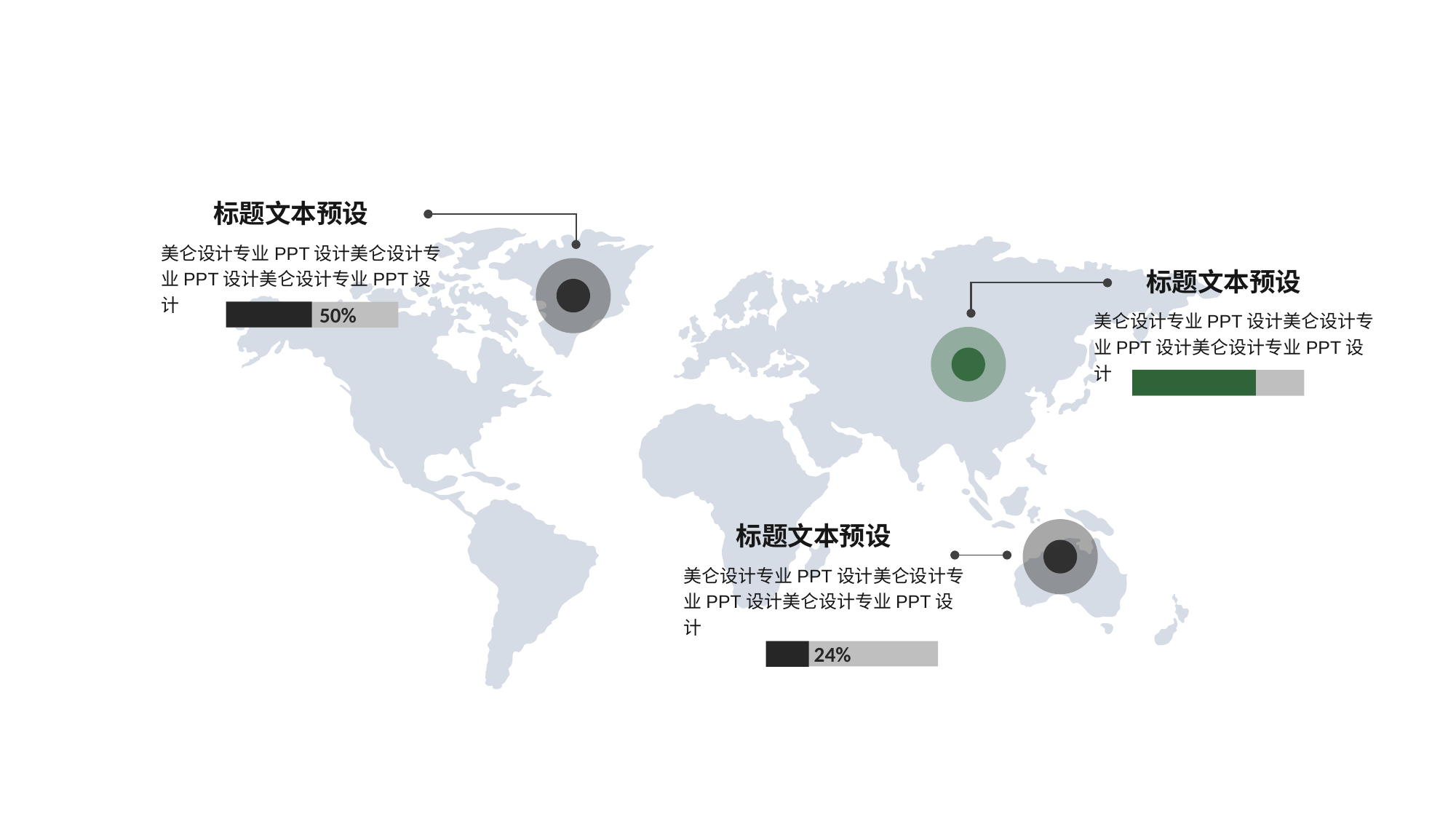

标题文本预设
50%

美仑设计专业PPT设计美仑设计专业PPT设计美仑设计专业PPT设计

标题文本预设

美仑设计专业PPT设计美仑设计专业PPT设计美仑设计专业PPT设计

68%
标题文本预设

美仑设计专业PPT设计美仑设计专业PPT设计美仑设计专业PPT设计
24%